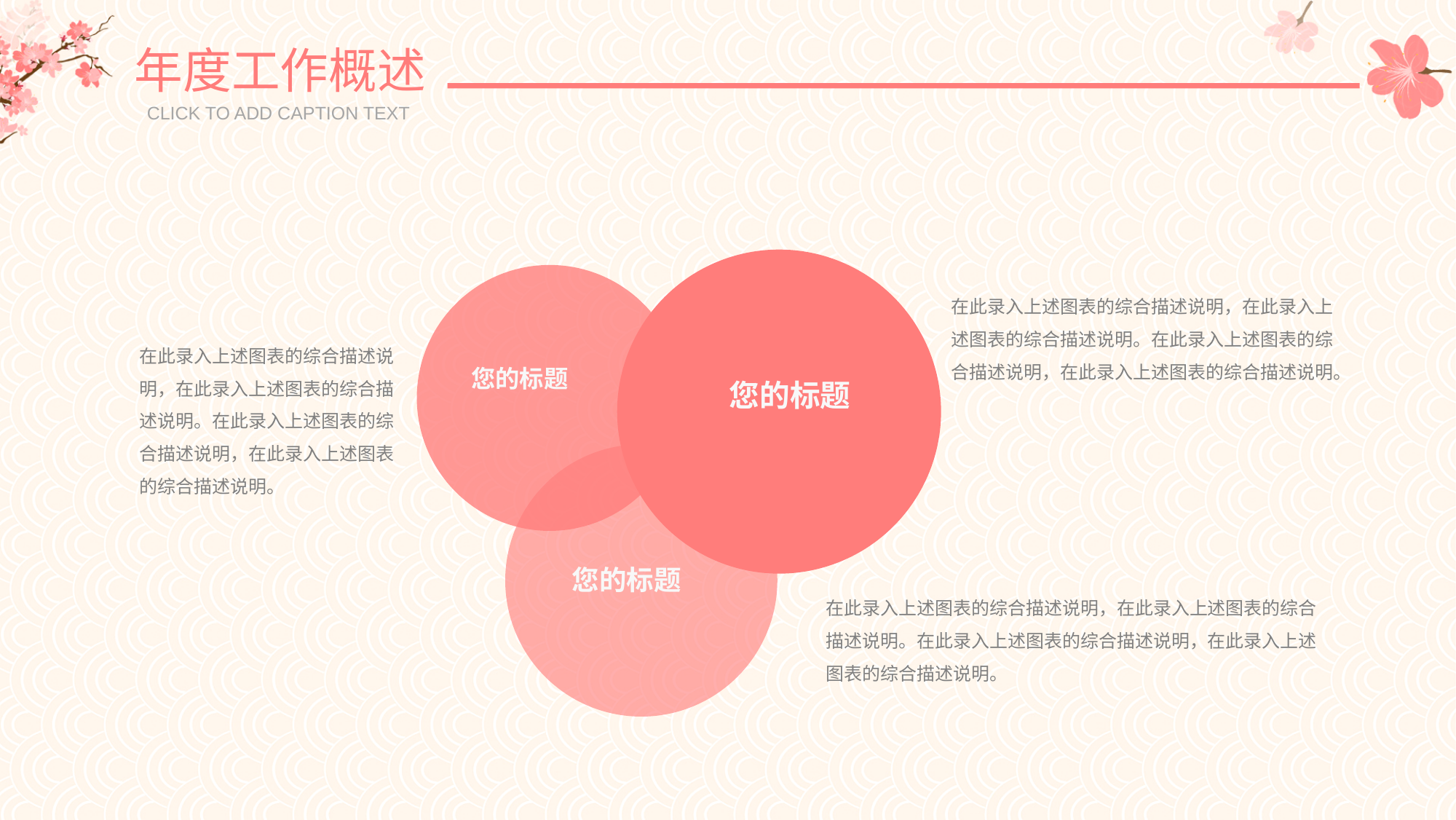

年度工作概述

CLICK TO ADD CAPTION TEXT

您的标题
您的标题

您的标题
在此录入上述图表的综合描述说明，在此录入上述图表的综合描述说明。在此录入上述图表的综合描述说明，在此录入上述图表的综合描述说明。
在此录入上述图表的综合描述说明，在此录入上述图表的综合描述说明。在此录入上述图表的综合描述说明，在此录入上述图表的综合描述说明。
在此录入上述图表的综合描述说明，在此录入上述图表的综合描述说明。在此录入上述图表的综合描述说明，在此录入上述图表的综合描述说明。